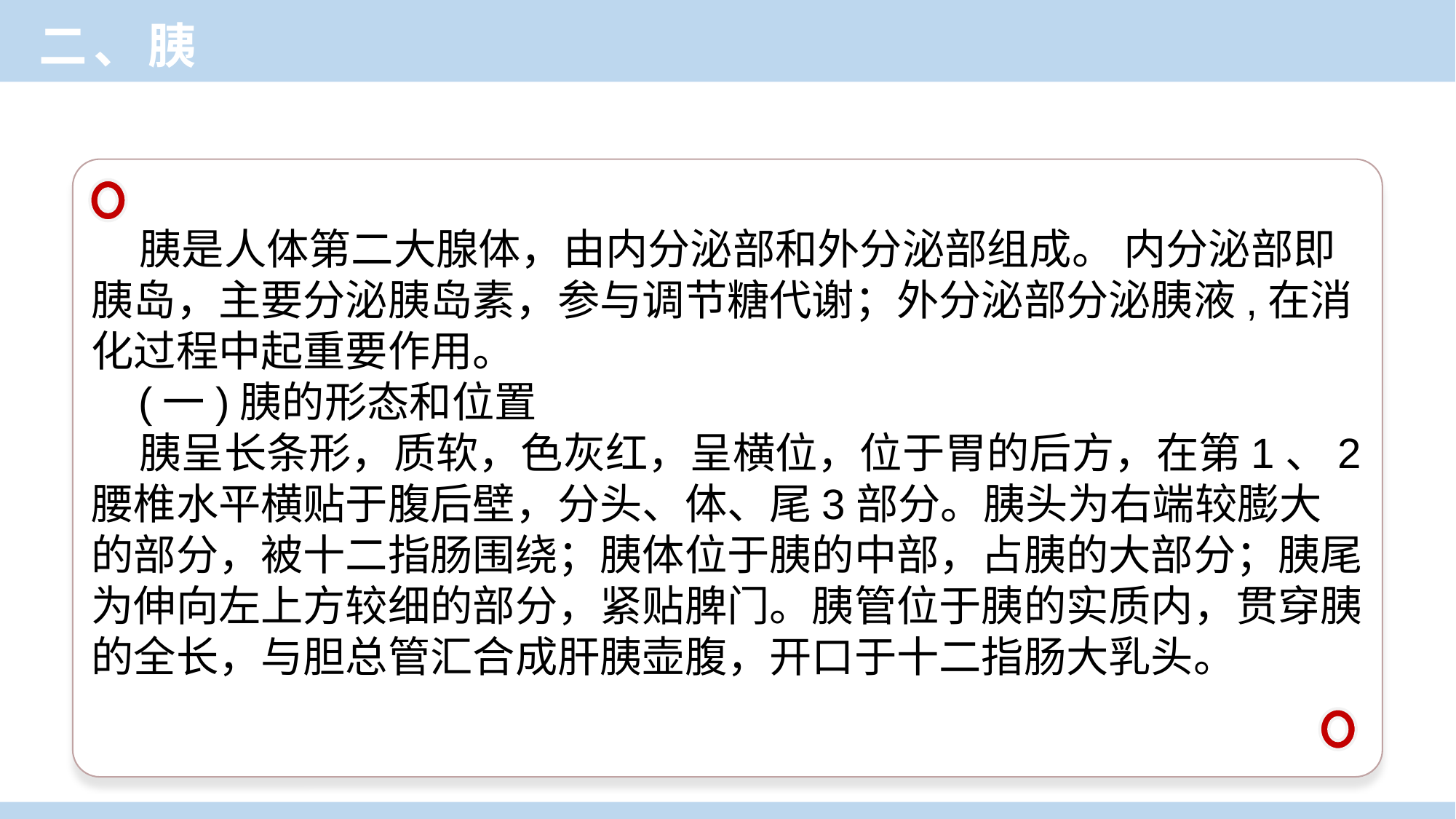

二、胰
    胰是人体第二大腺体，由内分泌部和外分泌部组成。 内分泌部即胰岛，主要分泌胰岛素，参与调节糖代谢；外分泌部分泌胰液,在消化过程中起重要作用。
    (一)胰的形态和位置
    胰呈长条形，质软，色灰红，呈横位，位于胃的后方，在第1、2腰椎水平横贴于腹后壁，分头、体、尾3部分。胰头为右端较膨大的部分，被十二指肠围绕；胰体位于胰的中部，占胰的大部分；胰尾为伸向左上方较细的部分，紧贴脾门。胰管位于胰的实质内，贯穿胰的全长，与胆总管汇合成肝胰壶腹，开口于十二指肠大乳头。